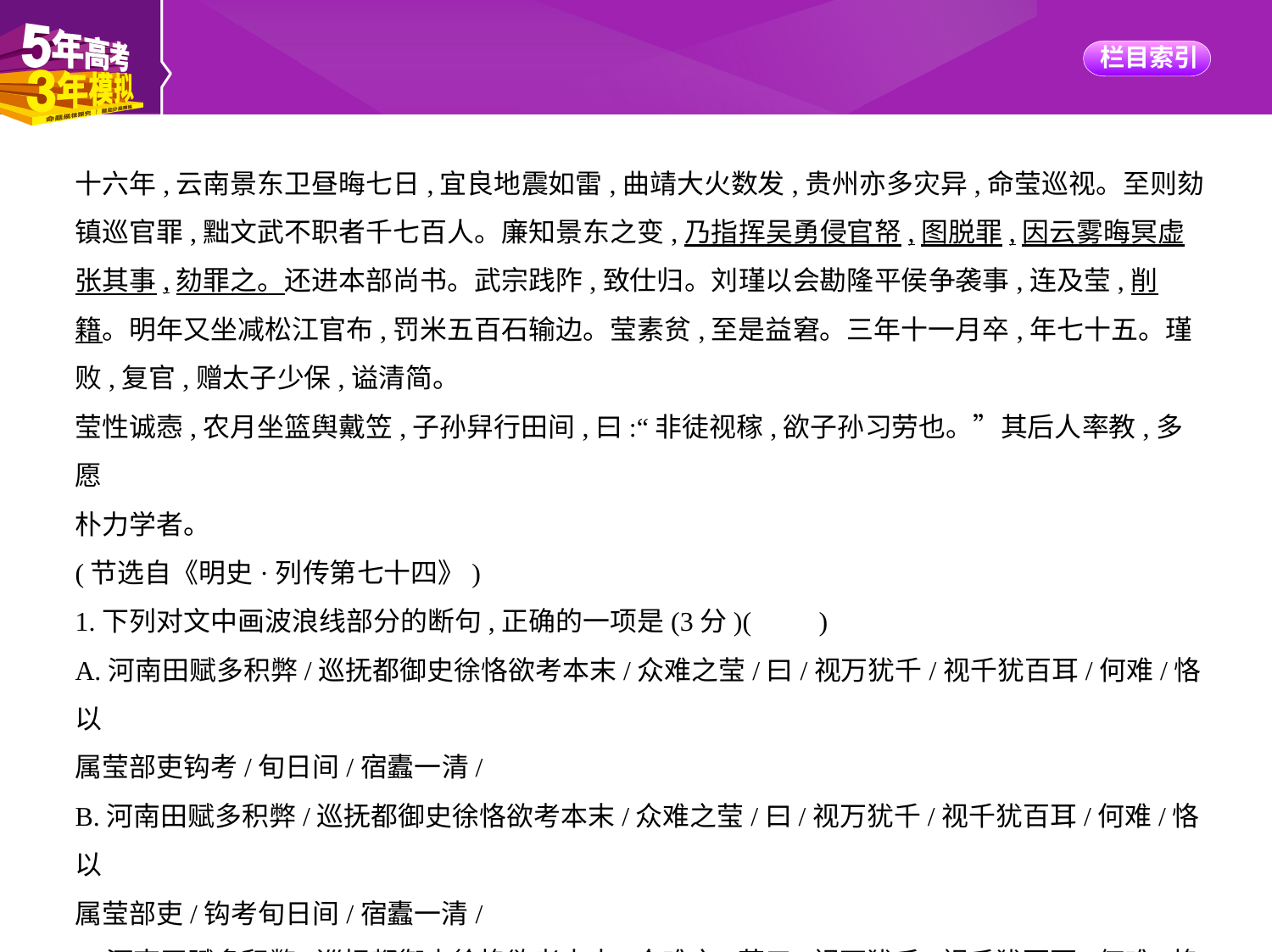

十六年,云南景东卫昼晦七日,宜良地震如雷,曲靖大火数发,贵州亦多灾异,命莹巡视。至则劾
镇巡官罪,黜文武不职者千七百人。廉知景东之变,乃指挥吴勇侵官帑,图脱罪,因云雾晦冥虚
张其事,劾罪之。还进本部尚书。武宗践阼,致仕归。刘瑾以会勘隆平侯争袭事,连及莹,削
籍。明年又坐减松江官布,罚米五百石输边。莹素贫,至是益窘。三年十一月卒,年七十五。瑾
败,复官,赠太子少保,谥清简。
莹性诚悫,农月坐篮舆戴笠,子孙舁行田间,曰:“非徒视稼,欲子孙习劳也。”其后人率教,多愿
朴力学者。
(节选自《明史·列传第七十四》)
1.下列对文中画波浪线部分的断句,正确的一项是(3分)(　　)
A.河南田赋多积弊/巡抚都御史徐恪欲考本末/众难之莹/曰/视万犹千/视千犹百耳/何难/恪以
属莹部吏钩考/旬日间/宿蠹一清/
B.河南田赋多积弊/巡抚都御史徐恪欲考本末/众难之莹/曰/视万犹千/视千犹百耳/何难/恪以
属莹部吏/钩考旬日间/宿蠹一清/
C.河南田赋多积弊/巡抚都御史徐恪欲考本末/众难之/莹曰/视万犹千/视千犹百耳/何难/恪以